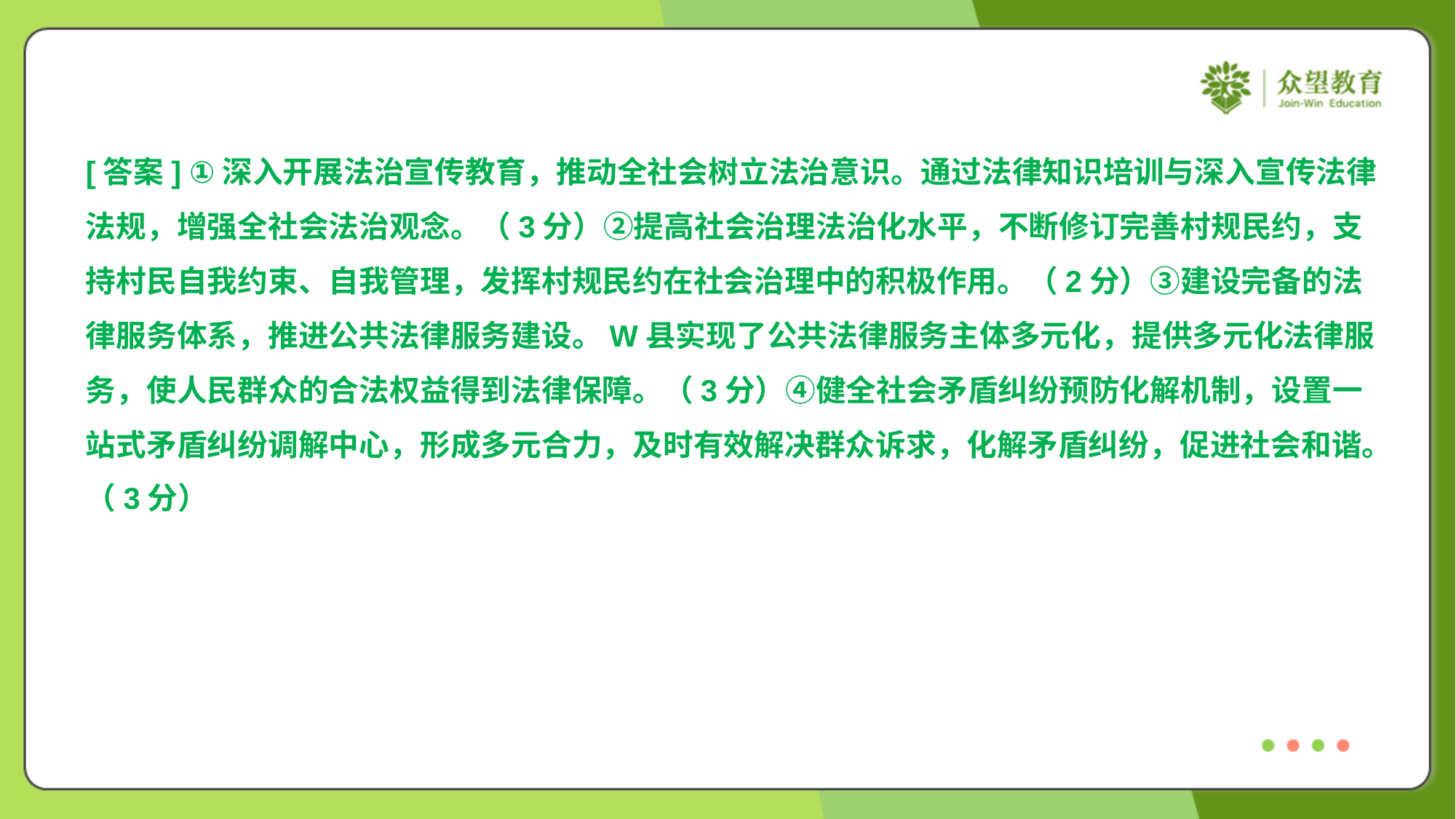

[答案] ①深入开展法治宣传教育，推动全社会树立法治意识。通过法律知识培训与深入宣传法律
法规，增强全社会法治观念。（3分）②提高社会治理法治化水平，不断修订完善村规民约，支
持村民自我约束、自我管理，发挥村规民约在社会治理中的积极作用。（2分）③建设完备的法
律服务体系，推进公共法律服务建设。W县实现了公共法律服务主体多元化，提供多元化法律服
务，使人民群众的合法权益得到法律保障。（3分）④健全社会矛盾纠纷预防化解机制，设置一
站式矛盾纠纷调解中心，形成多元合力，及时有效解决群众诉求，化解矛盾纠纷，促进社会和谐。
（3分）